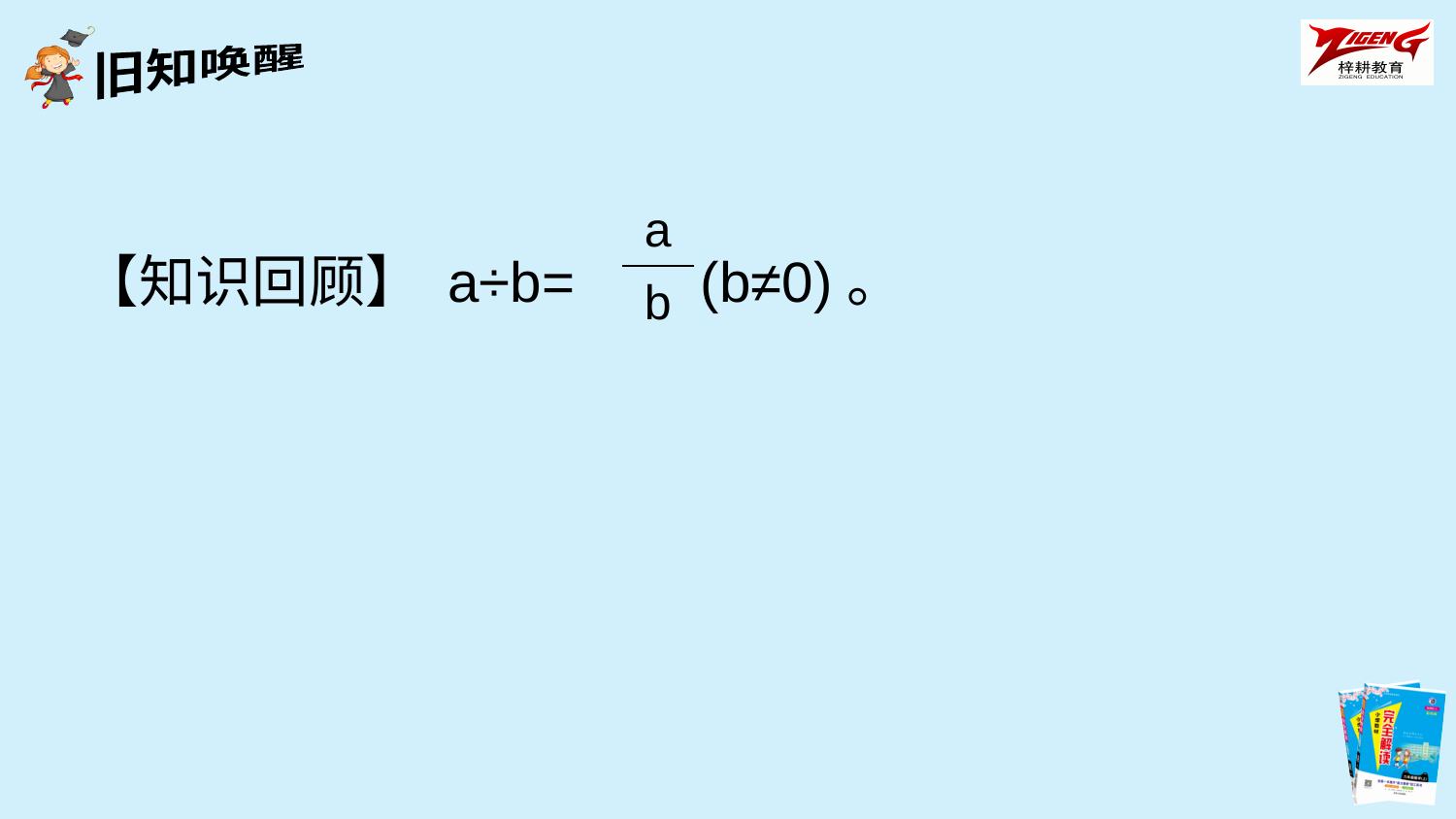

| a |
| --- |
| b |
【知识回顾】 a÷b=        (b≠0)。